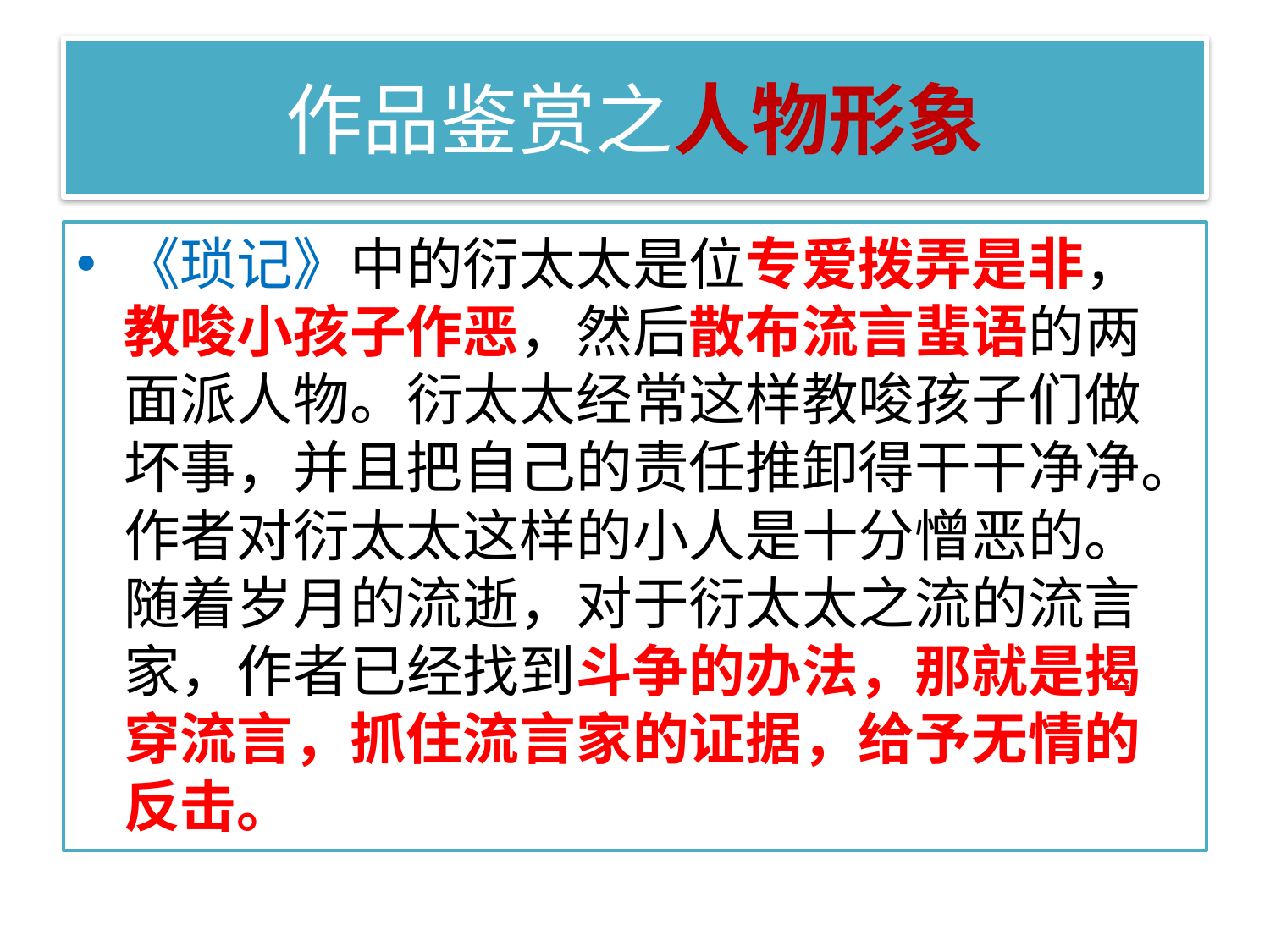

# 作品鉴赏之人物形象
《琐记》中的衍太太是位专爱拨弄是非，教唆小孩子作恶，然后散布流言蜚语的两面派人物。衍太太经常这样教唆孩子们做坏事，并且把自己的责任推卸得干干净净。作者对衍太太这样的小人是十分憎恶的。随着岁月的流逝，对于衍太太之流的流言家，作者已经找到斗争的办法，那就是揭穿流言，抓住流言家的证据，给予无情的反击。